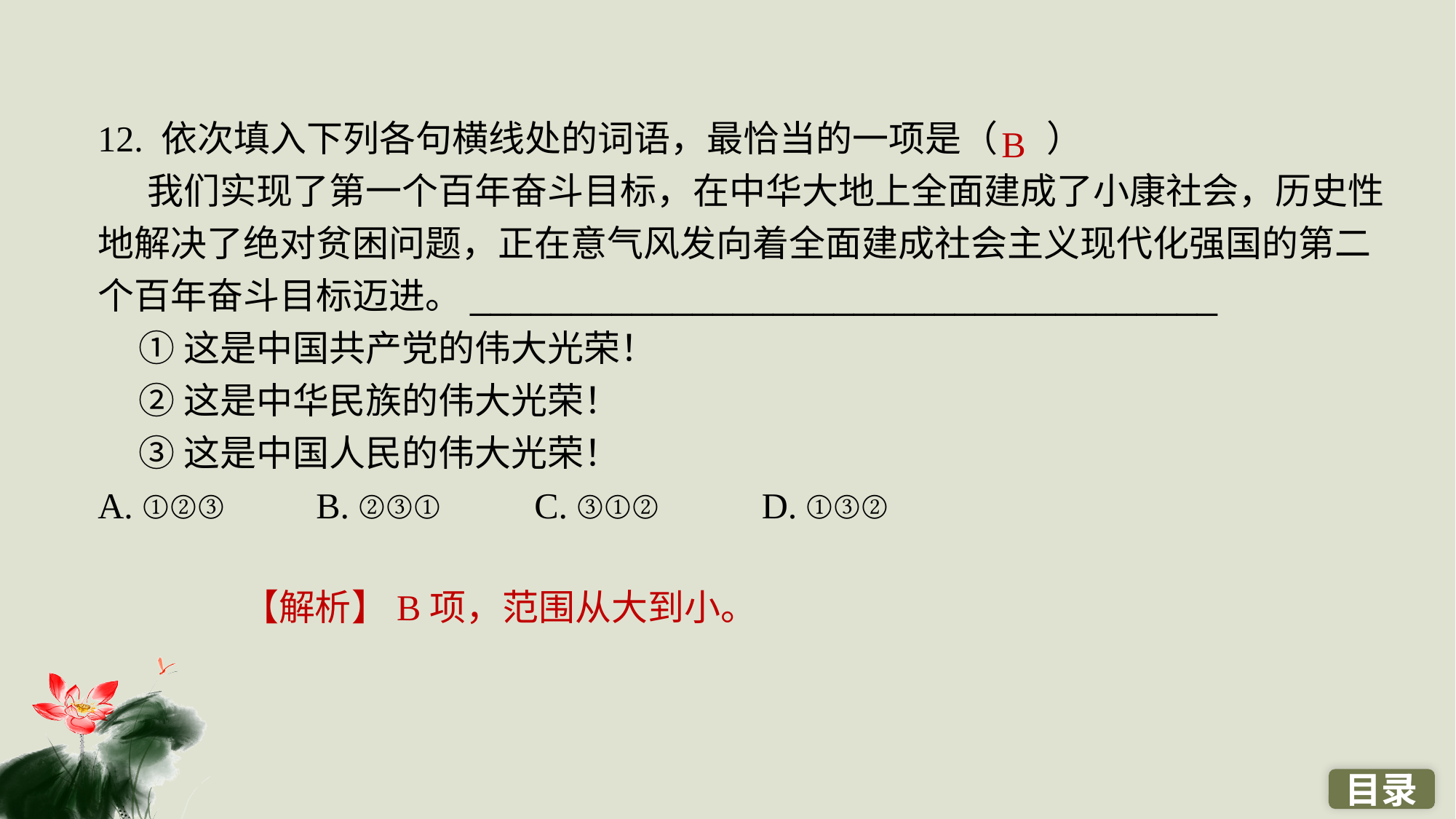

12. 依次填入下列各句横线处的词语，最恰当的一项是（      ）
     我们实现了第一个百年奋斗目标，在中华大地上全面建成了小康社会，历史性地解决了绝对贫困问题，正在意气风发向着全面建成社会主义现代化强国的第二个百年奋斗目标迈进。_____________________________________
     ①这是中国共产党的伟大光荣！
     ②这是中华民族的伟大光荣！
     ③这是中国人民的伟大光荣！
A. ①②③ 	B. ②③① 	C. ③①②	 D. ①③②
B
【解析】B项，范围从大到小。